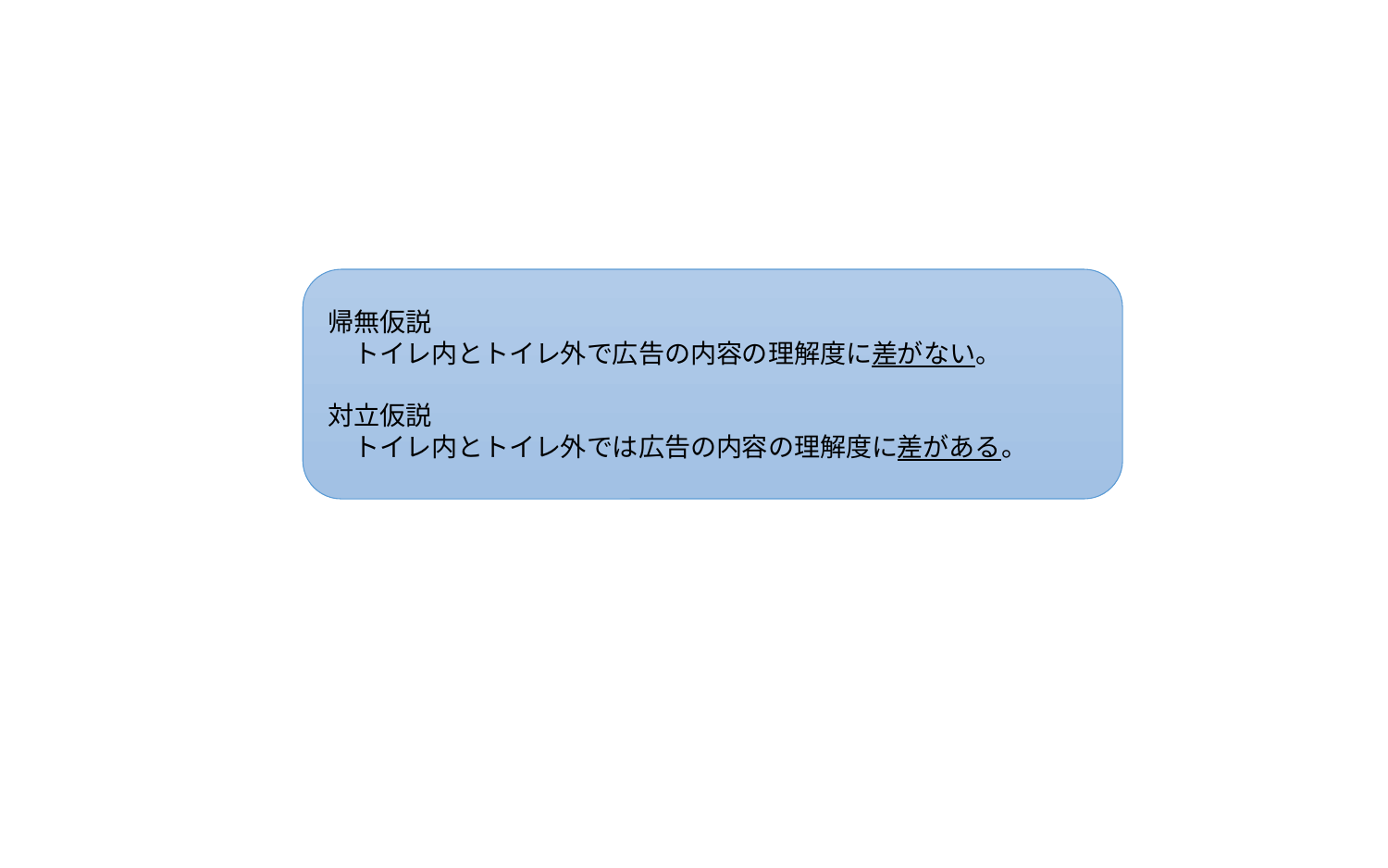

#

帰無仮説
　トイレ内とトイレ外で広告の内容の理解度に差がない。

対立仮説
　トイレ内とトイレ外では広告の内容の理解度に差がある。